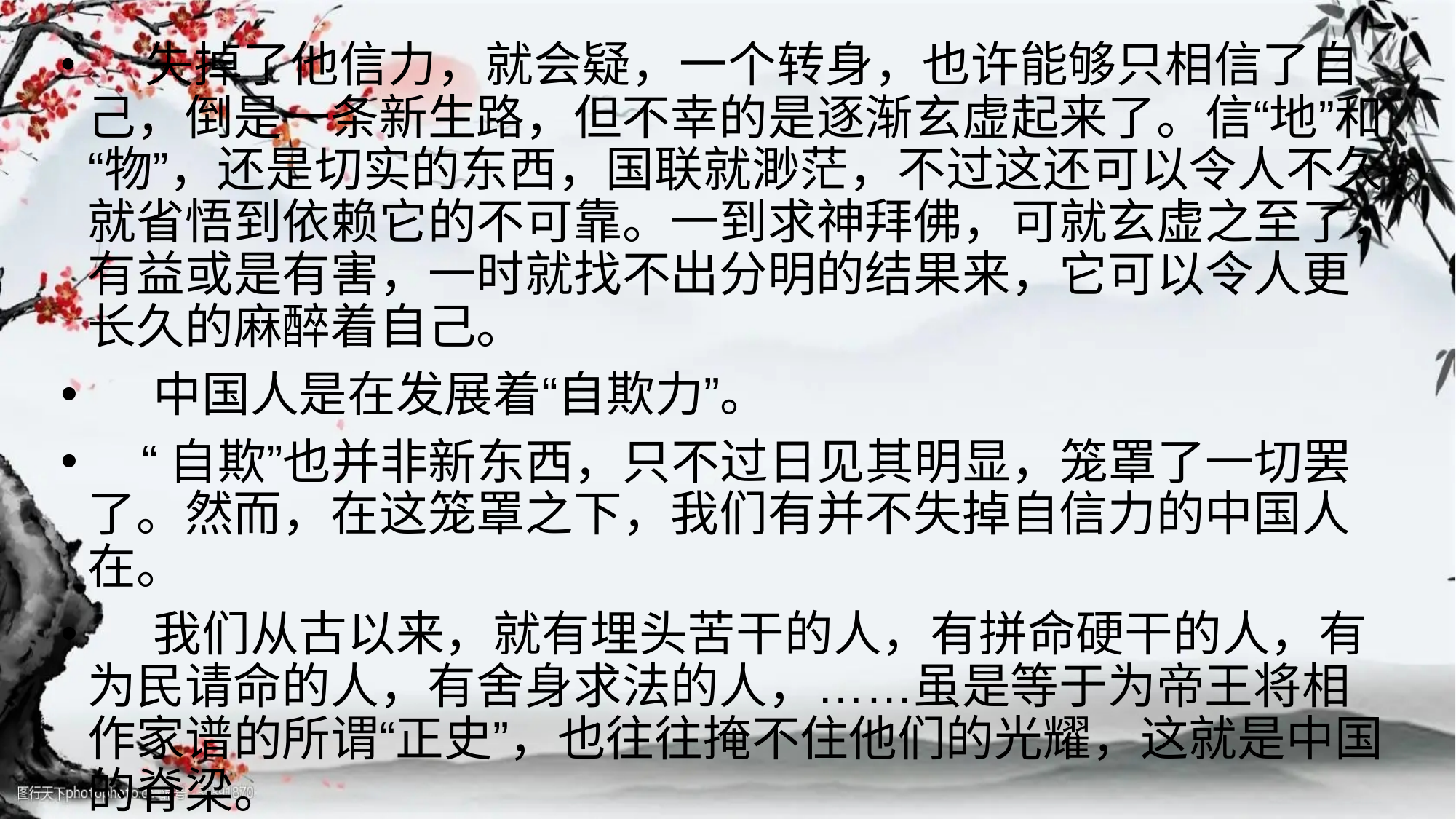

失掉了他信力，就会疑，一个转身，也许能够只相信了自己，倒是一条新生路，但不幸的是逐渐玄虚起来了。信“地”和“物”，还是切实的东西，国联就渺茫，不过这还可以令人不久就省悟到依赖它的不可靠。一到求神拜佛，可就玄虚之至了，有益或是有害，一时就找不出分明的结果来，它可以令人更长久的麻醉着自己。
    中国人是在发展着“自欺力”。
    “自欺”也并非新东西，只不过日见其明显，笼罩了一切罢了。然而，在这笼罩之下，我们有并不失掉自信力的中国人在。
    我们从古以来，就有埋头苦干的人，有拼命硬干的人，有为民请命的人，有舍身求法的人，……虽是等于为帝王将相作家谱的所谓“正史”，也往往掩不住他们的光耀，这就是中国的脊梁。